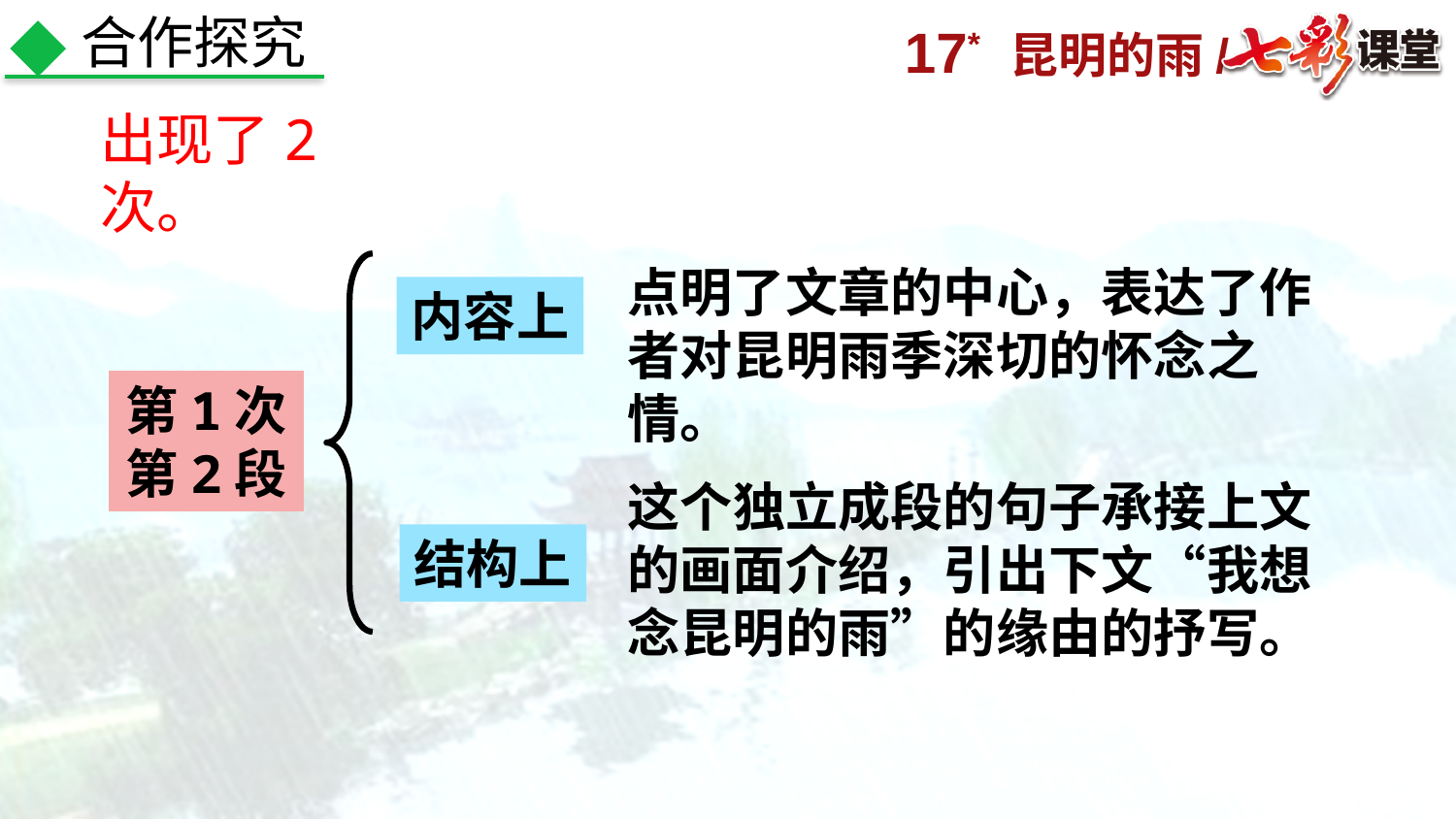

合作探究

出现了2次。
点明了文章的中心，表达了作者对昆明雨季深切的怀念之情。

内容上
第1次
第2段
这个独立成段的句子承接上文的画面介绍，引出下文“我想念昆明的雨”的缘由的抒写。
结构上